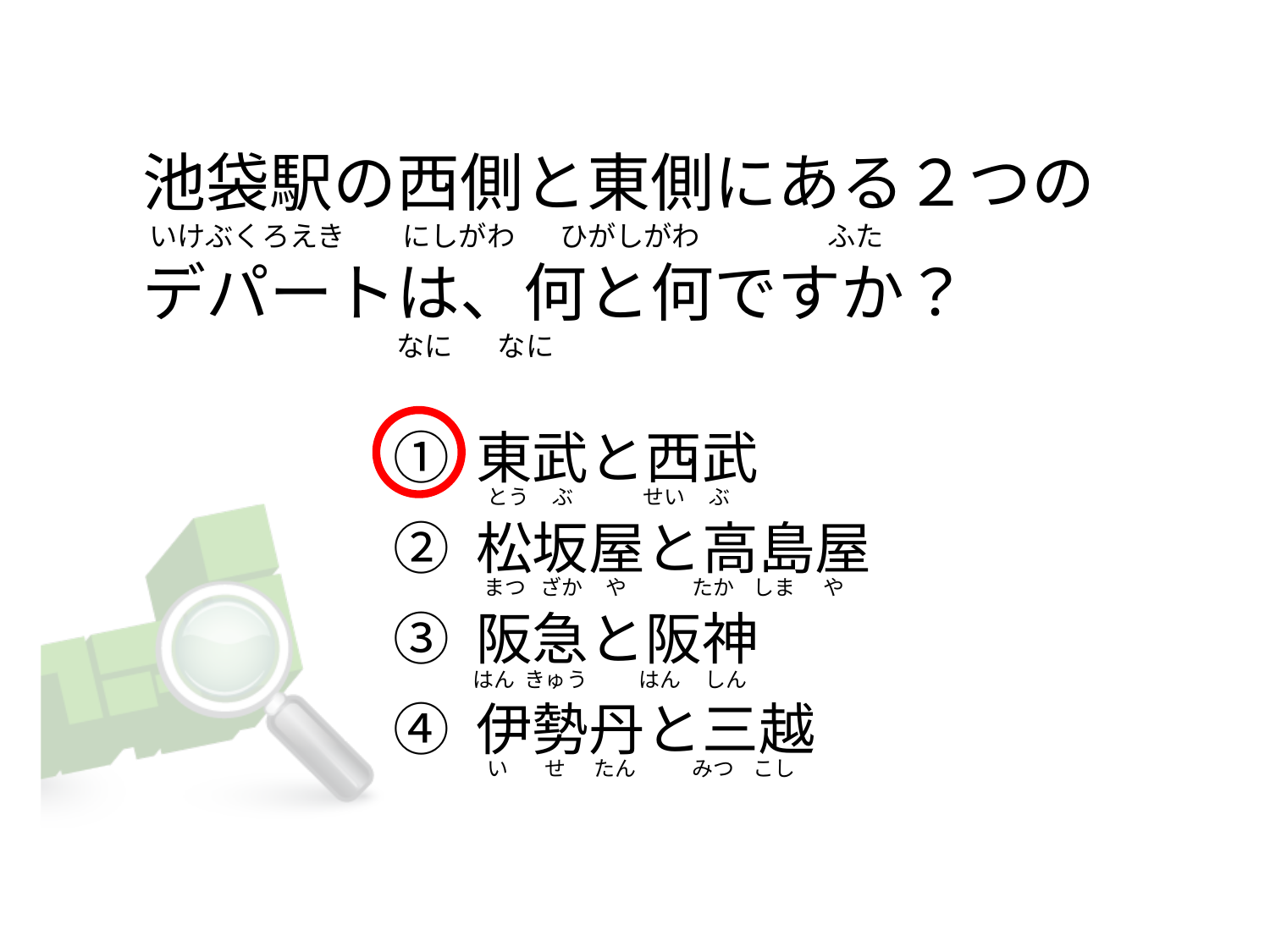

# 池袋駅の西側と東側にある２つの  いけぶくろえき         にしがわ       ひがしがわ                    ふた デパートは、何と何ですか？                                         なに       なに

① 東武と西武
② 松坂屋と高島屋
③ 阪急と阪神
④ 伊勢丹と三越
  とう     ぶ               せい     ぶ
 まつ   ざか     や              たか    しま      や
はん  きゅう           はん     しん
  い        せ      たん            みつ    こし